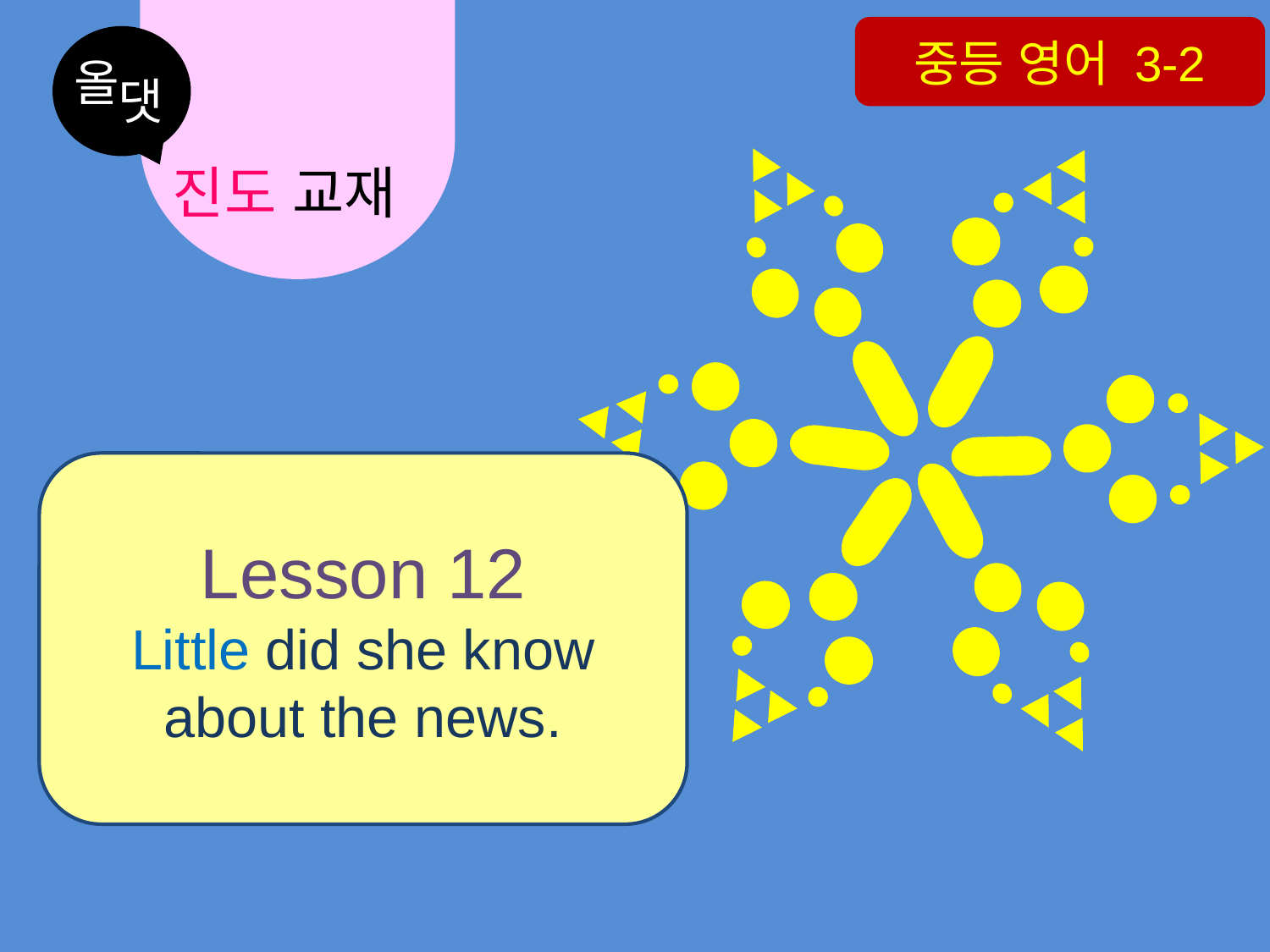

올
댓
진도 교재

중등 영어 3-2

Lesson 12
Little did she know about the news.